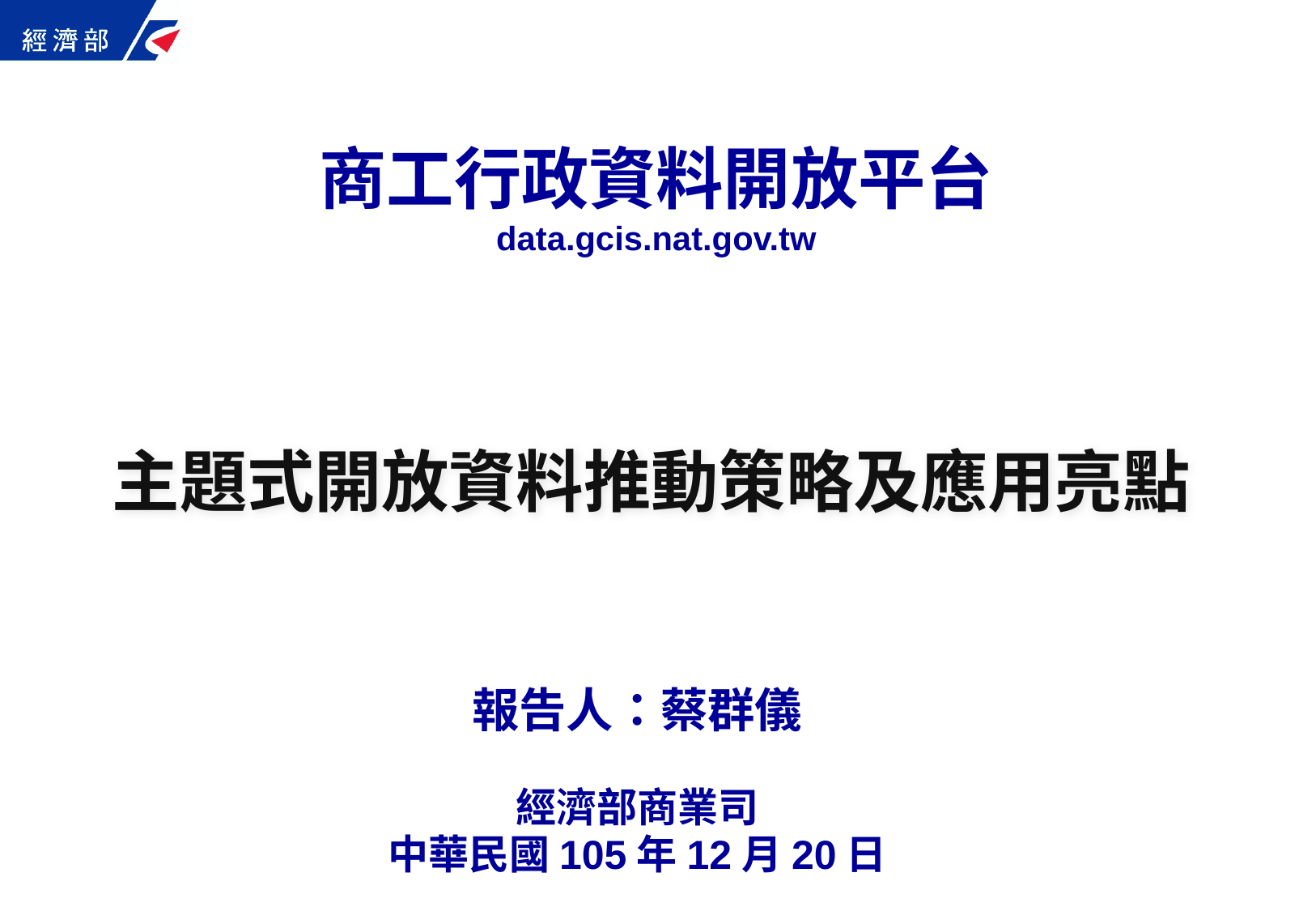

# 商工行政資料開放平台 data.gcis.nat.gov.tw
主題式開放資料推動策略及應用亮點
報告人：蔡群儀

經濟部商業司
中華民國105年12月20日